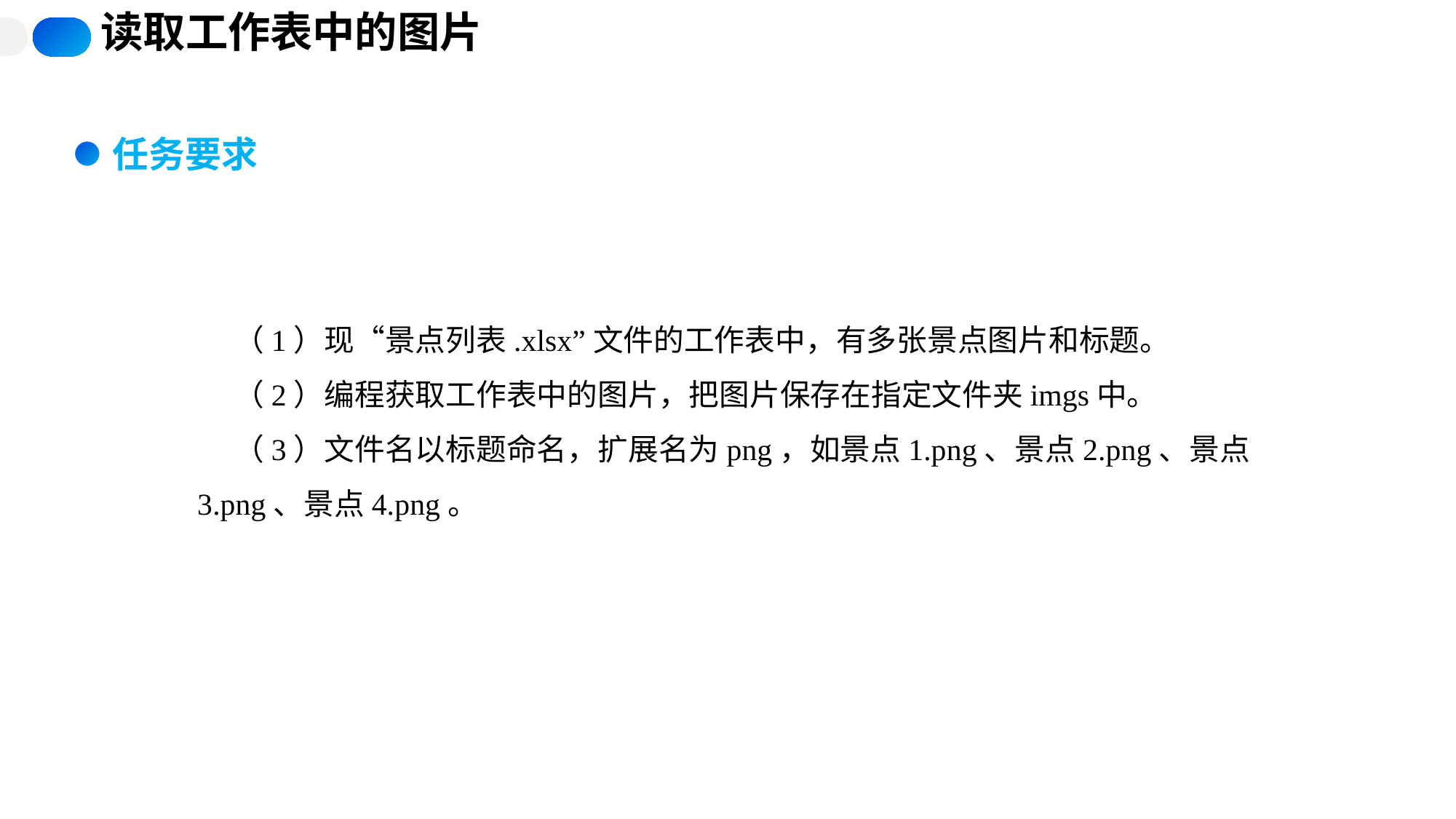

读取工作表中的图片
任务要求

（1）现“景点列表.xlsx”文件的工作表中，有多张景点图片和标题。
（2）编程获取工作表中的图片，把图片保存在指定文件夹imgs中。
（3）文件名以标题命名，扩展名为png，如景点1.png、景点2.png、景点3.png、景点4.png。